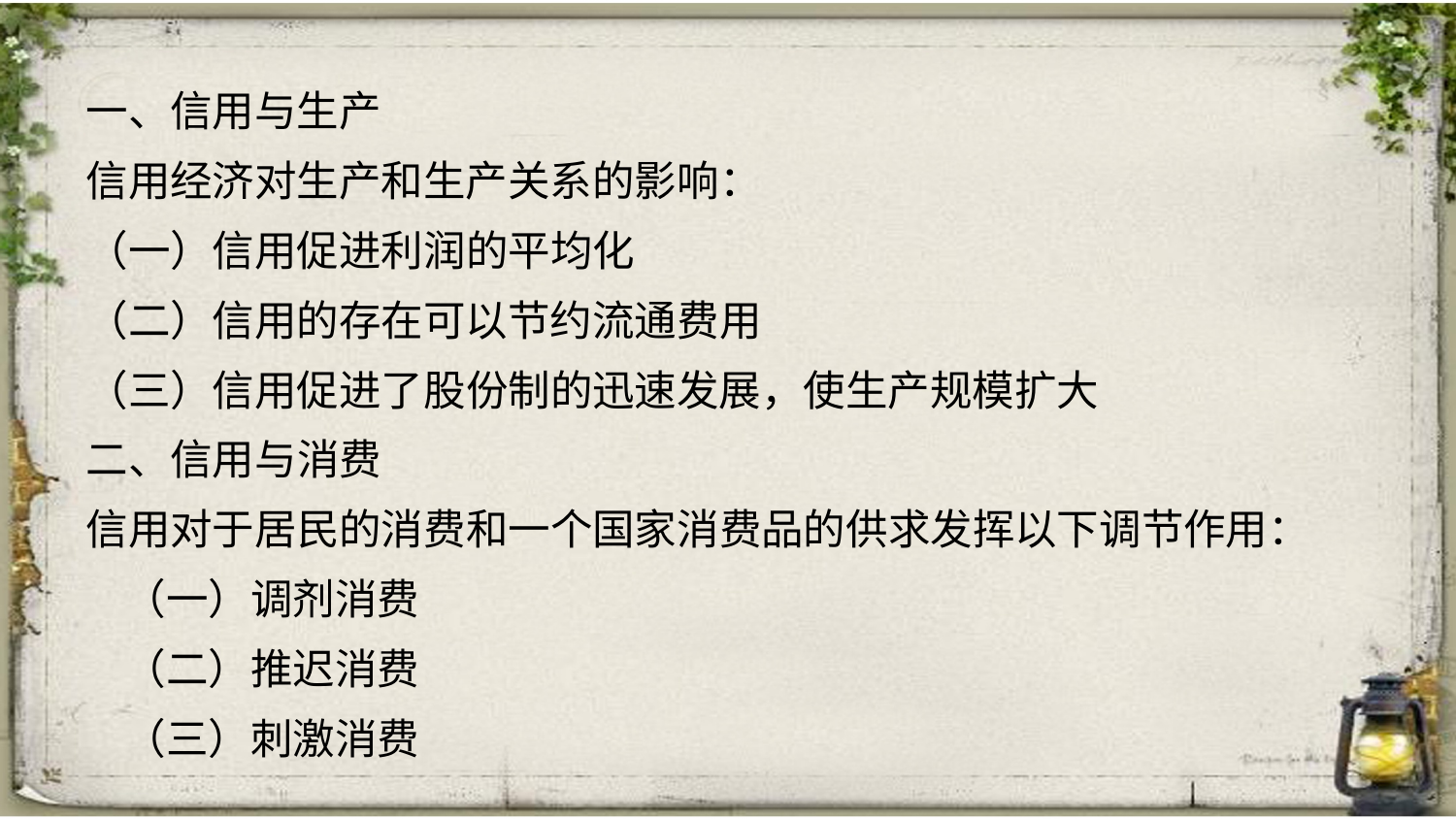

一、信用与生产
信用经济对生产和生产关系的影响：
（一）信用促进利润的平均化
（二）信用的存在可以节约流通费用
（三）信用促进了股份制的迅速发展，使生产规模扩大
二、信用与消费
信用对于居民的消费和一个国家消费品的供求发挥以下调节作用：
   （一）调剂消费
   （二）推迟消费
   （三）刺激消费